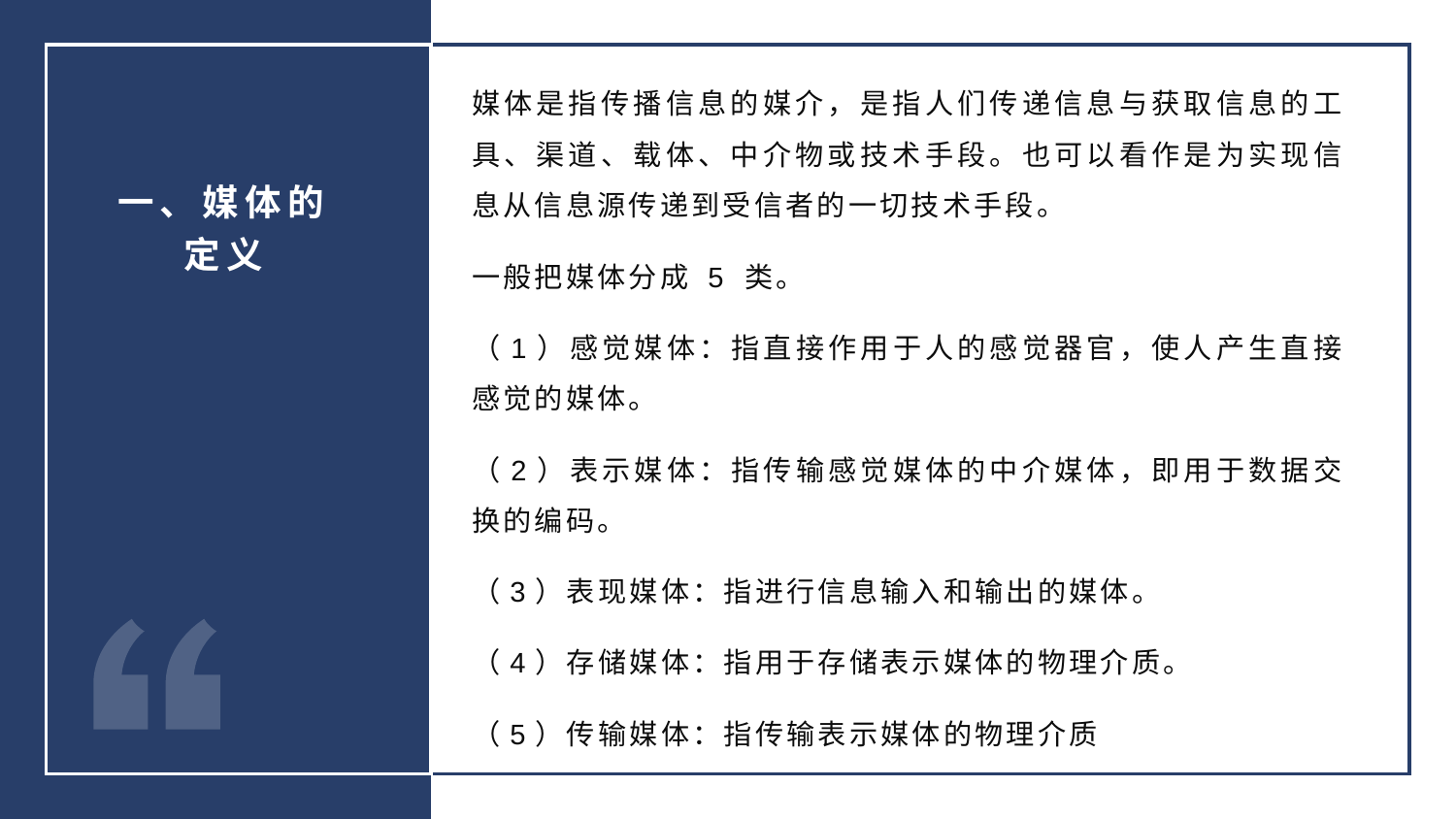

媒体是指传播信息的媒介，是指人们传递信息与获取信息的工具、渠道、载体、中介物或技术手段。也可以看作是为实现信息从信息源传递到受信者的一切技术手段。
一般把媒体分成 5 类。
（1）感觉媒体：指直接作用于人的感觉器官，使人产生直接感觉的媒体。
（2）表示媒体：指传输感觉媒体的中介媒体，即用于数据交换的编码。
（3）表现媒体：指进行信息输入和输出的媒体。
（4）存储媒体：指用于存储表示媒体的物理介质。
（5）传输媒体：指传输表示媒体的物理介质
一、媒体的定义